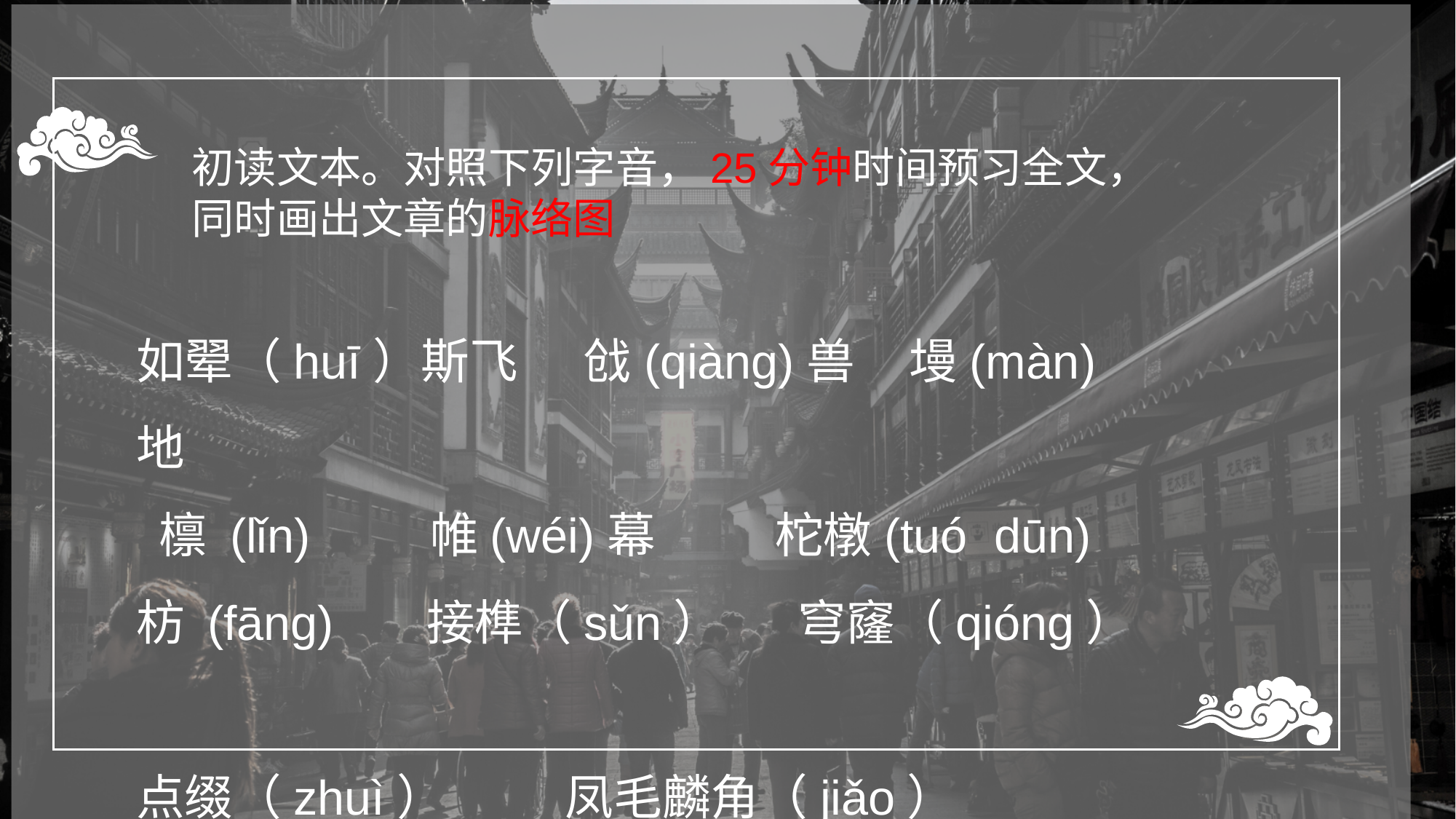

初读文本。对照下列字音，25分钟时间预习全文，同时画出文章的脉络图
如翚（huī）斯飞      戗(qiàng)兽     墁(màn)地
 檩 (lǐn)        帷(wéi)幕           柁橔(tuó  dūn)
枋 (fāng)      接榫（sǔn）       穹窿（qióng）
点缀（zhuì）           凤毛麟角（jiǎo）